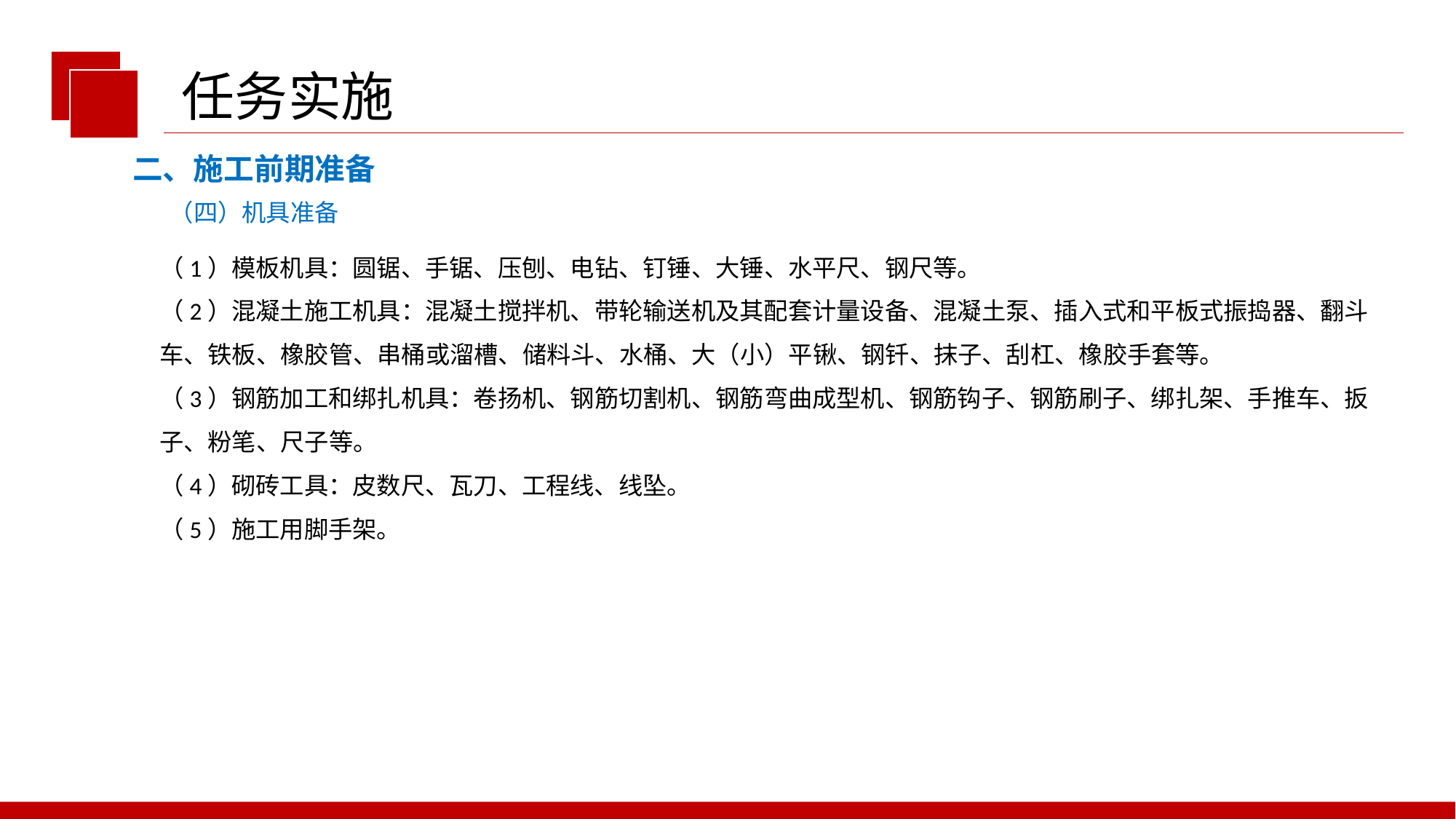

任务实施
二、施工前期准备
（四）机具准备
（1）模板机具：圆锯、手锯、压刨、电钻、钉锤、大锤、水平尺、钢尺等。
（2）混凝土施工机具：混凝土搅拌机、带轮输送机及其配套计量设备、混凝土泵、插入式和平板式振捣器、翻斗车、铁板、橡胶管、串桶或溜槽、储料斗、水桶、大（小）平锹、钢钎、抹子、刮杠、橡胶手套等。
（3）钢筋加工和绑扎机具：卷扬机、钢筋切割机、钢筋弯曲成型机、钢筋钩子、钢筋刷子、绑扎架、手推车、扳子、粉笔、尺子等。
（4）砌砖工具：皮数尺、瓦刀、工程线、线坠。
（5）施工用脚手架。